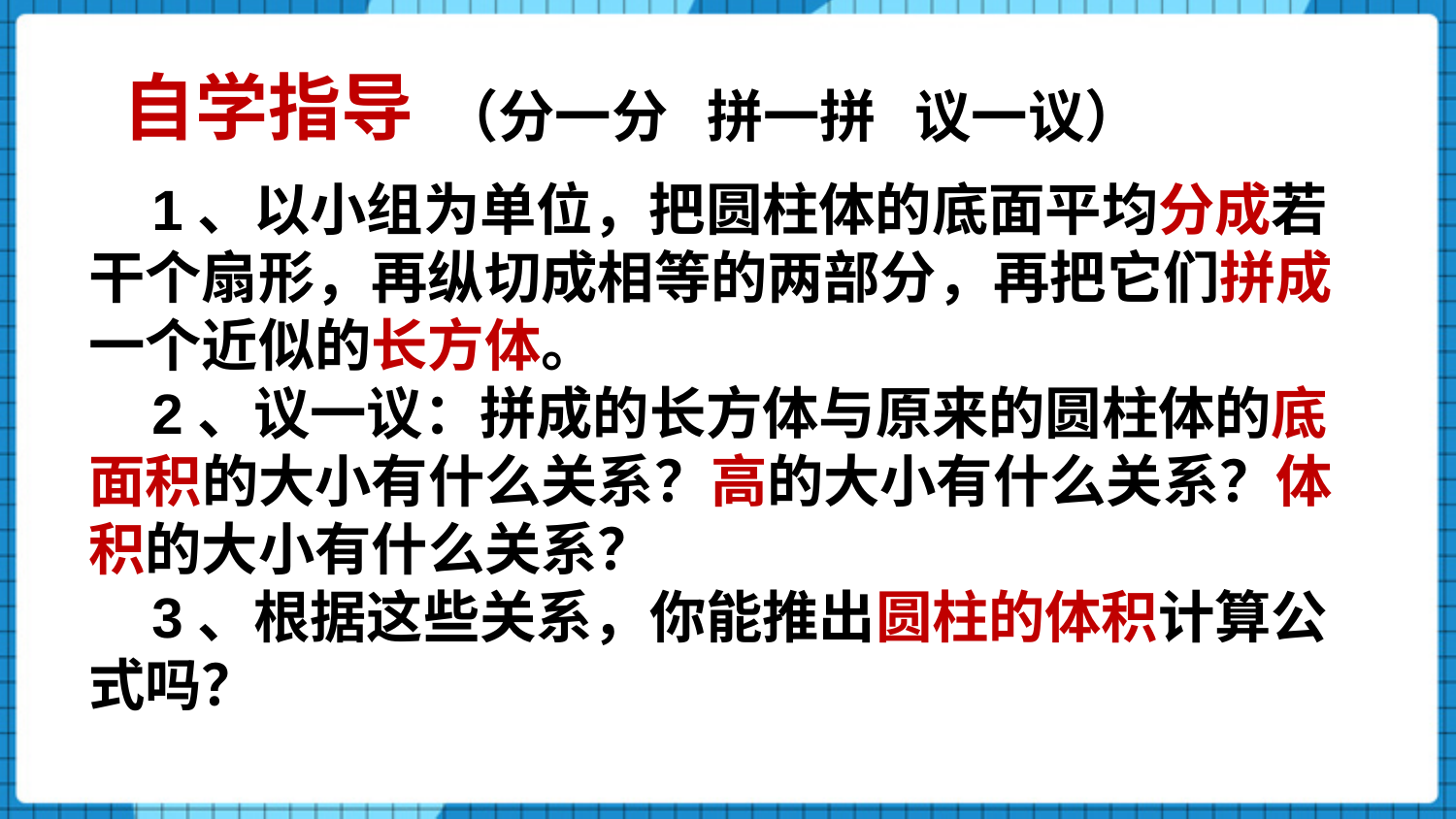

自学指导

（分一分   拼一拼   议一议）
    1、以小组为单位，把圆柱体的底面平均分成若干个扇形，再纵切成相等的两部分，再把它们拼成一个近似的长方体。
    2、议一议：拼成的长方体与原来的圆柱体的底面积的大小有什么关系？高的大小有什么关系？体积的大小有什么关系？
    3、根据这些关系，你能推出圆柱的体积计算公式吗？